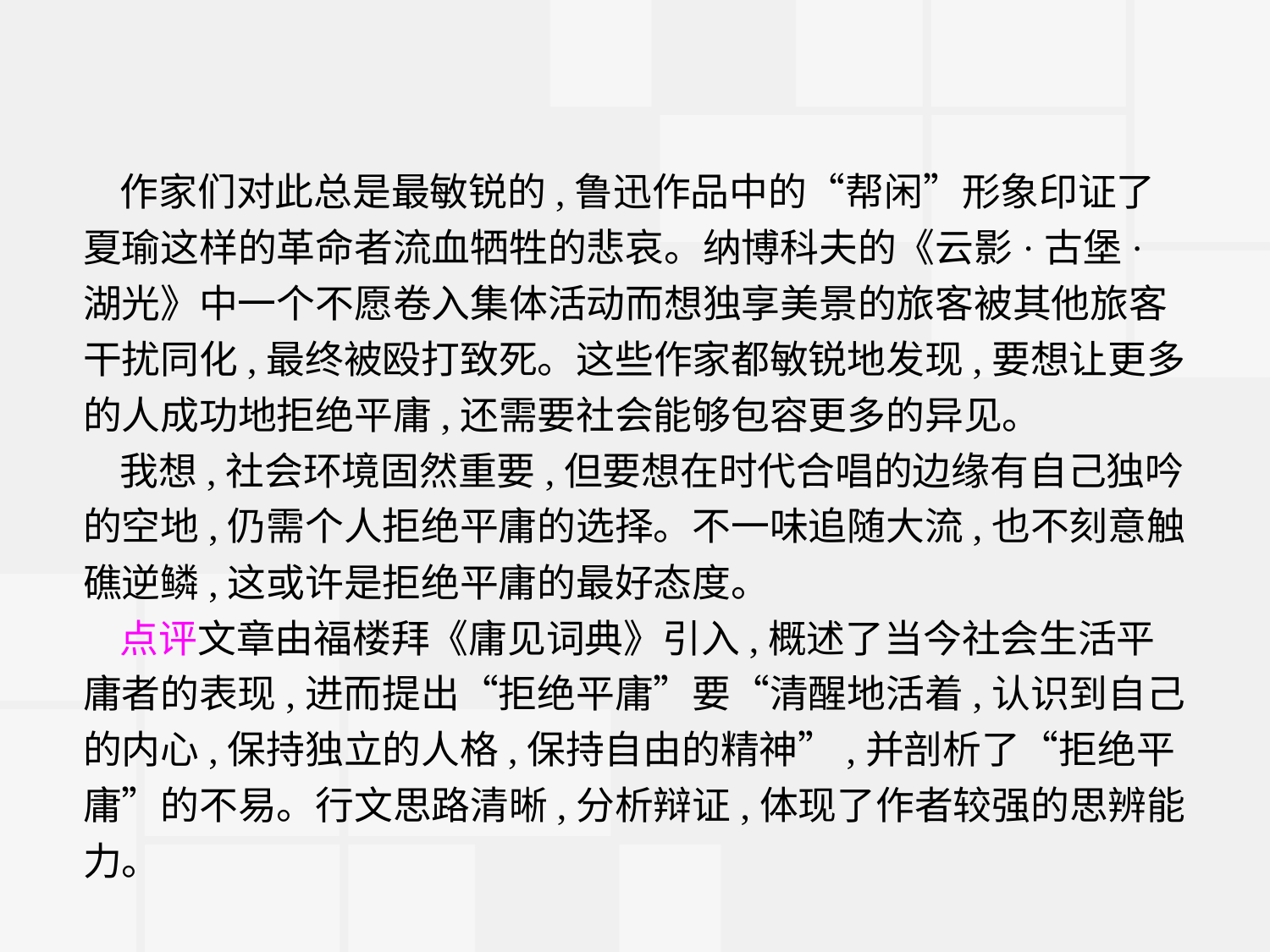

作家们对此总是最敏锐的,鲁迅作品中的“帮闲”形象印证了夏瑜这样的革命者流血牺牲的悲哀。纳博科夫的《云影·古堡·湖光》中一个不愿卷入集体活动而想独享美景的旅客被其他旅客干扰同化,最终被殴打致死。这些作家都敏锐地发现,要想让更多的人成功地拒绝平庸,还需要社会能够包容更多的异见。
我想,社会环境固然重要,但要想在时代合唱的边缘有自己独吟的空地,仍需个人拒绝平庸的选择。不一味追随大流,也不刻意触礁逆鳞,这或许是拒绝平庸的最好态度。
点评文章由福楼拜《庸见词典》引入,概述了当今社会生活平庸者的表现,进而提出“拒绝平庸”要“清醒地活着,认识到自己的内心,保持独立的人格,保持自由的精神”,并剖析了“拒绝平庸”的不易。行文思路清晰,分析辩证,体现了作者较强的思辨能力。